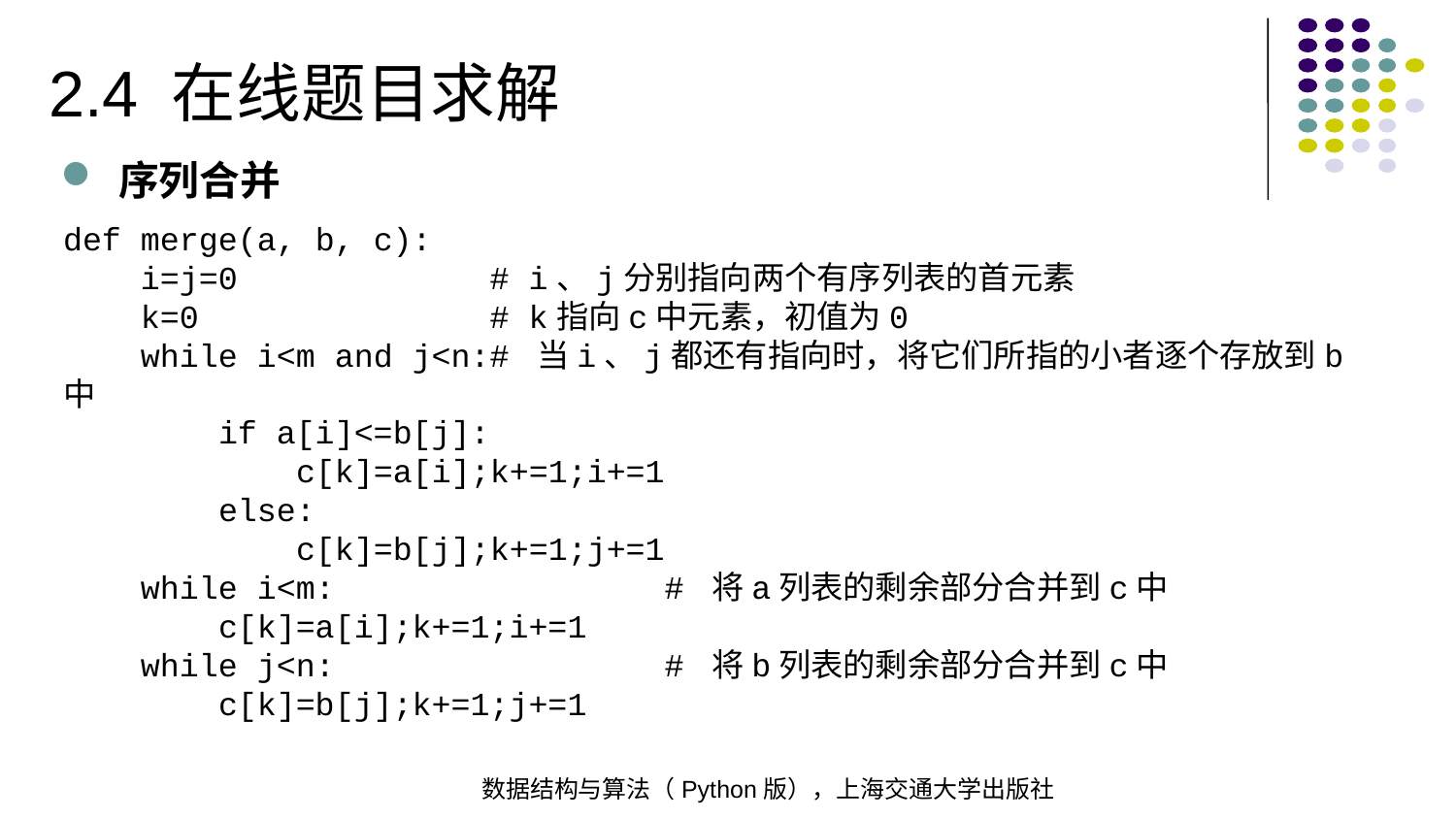

2.4 在线题目求解
序列合并
def merge(a, b, c):
    i=j=0             # i、j分别指向两个有序列表的首元素
    k=0               # k指向c中元素，初值为0
    while i<m and j<n:# 当i、j都还有指向时，将它们所指的小者逐个存放到b中
        if a[i]<=b[j]:
            c[k]=a[i];k+=1;i+=1
        else:
            c[k]=b[j];k+=1;j+=1
    while i<m:                 # 将a列表的剩余部分合并到c中
        c[k]=a[i];k+=1;i+=1
    while j<n:                 # 将b列表的剩余部分合并到c中
        c[k]=b[j];k+=1;j+=1